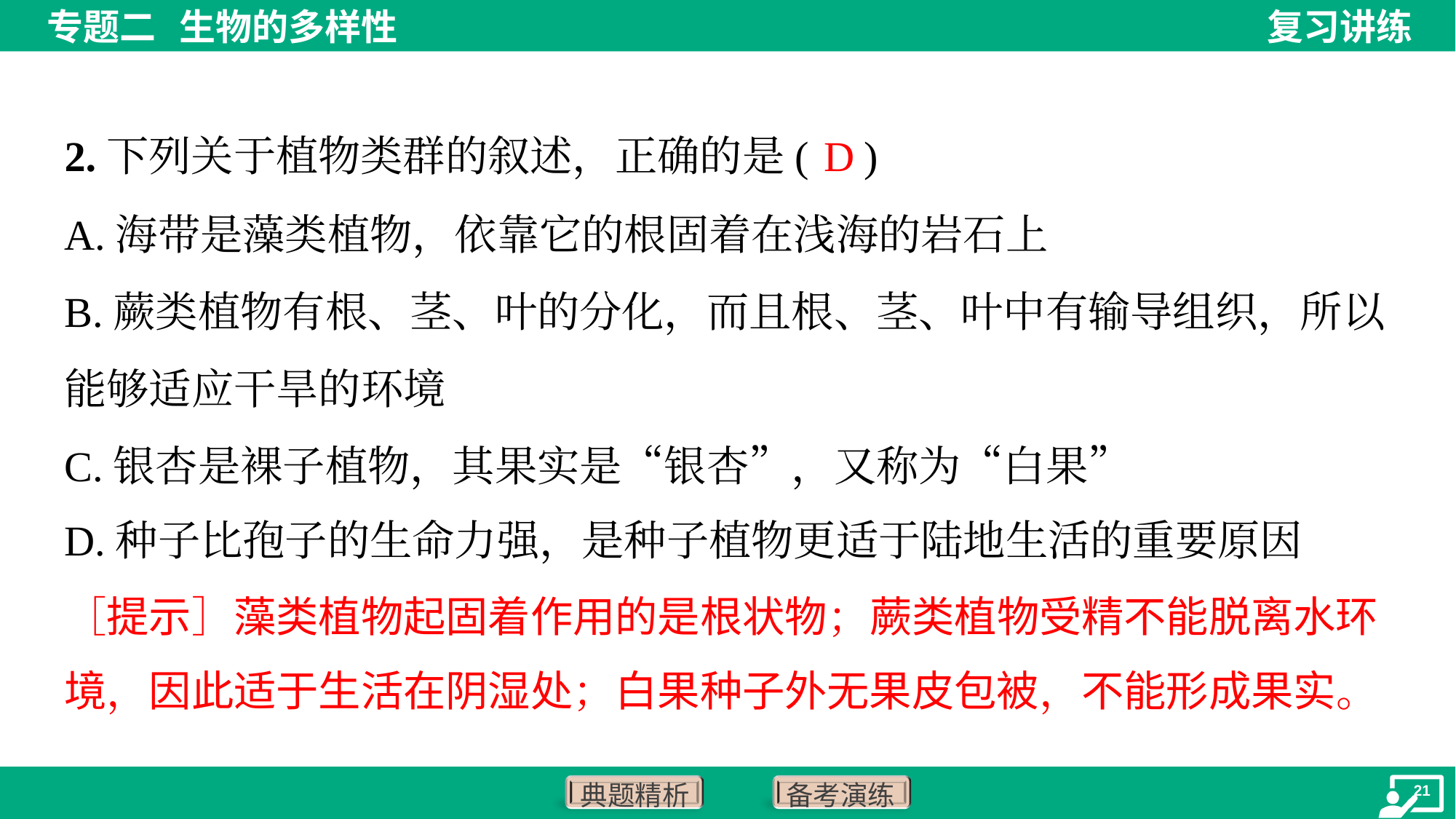

D
2.下列关于植物类群的叙述，正确的是(     )
A.海带是藻类植物，依靠它的根固着在浅海的岩石上
B.蕨类植物有根、茎、叶的分化，而且根、茎、叶中有输导组织，所以
能够适应干旱的环境
C.银杏是裸子植物，其果实是“银杏”，又称为“白果”
D.种子比孢子的生命力强，是种子植物更适于陆地生活的重要原因
［提示］藻类植物起固着作用的是根状物；蕨类植物受精不能脱离水环
境，因此适于生活在阴湿处；白果种子外无果皮包被，不能形成果实。